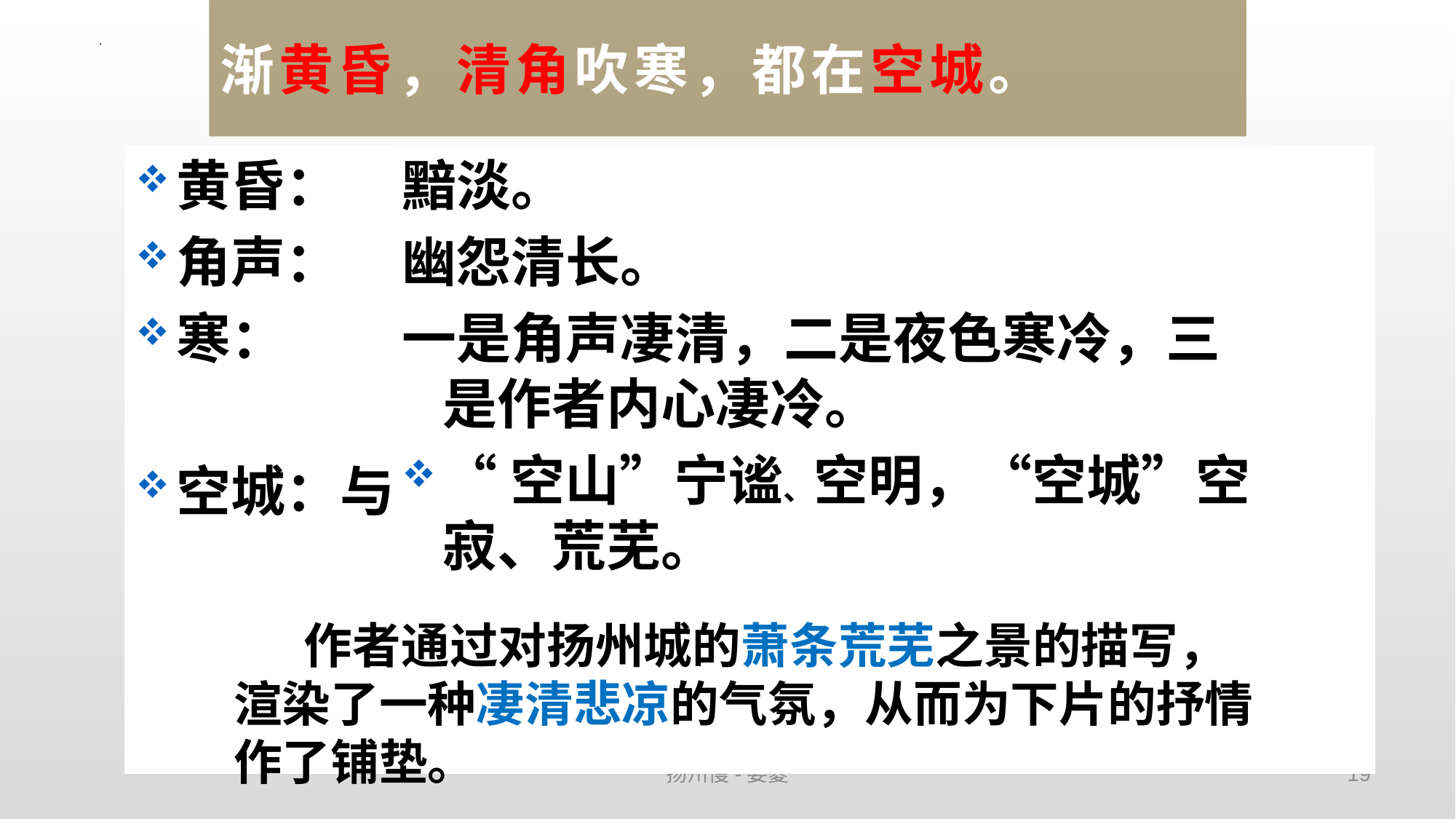

# 渐黄昏，清角吹寒，都在空城。
黄昏：
角声：
寒：

空城：与“空山新雨后”比较

黯淡。
幽怨清长。
一是角声凄清，二是夜色寒冷，三是作者内心凄冷。
“空山”宁谧、空明，“空城”空寂、荒芜。
         作者通过对扬州城的萧条荒芜之景的描写，渲染了一种凄清悲凉的气氛，从而为下片的抒情作了铺垫。
扬州慢-姜夔
19